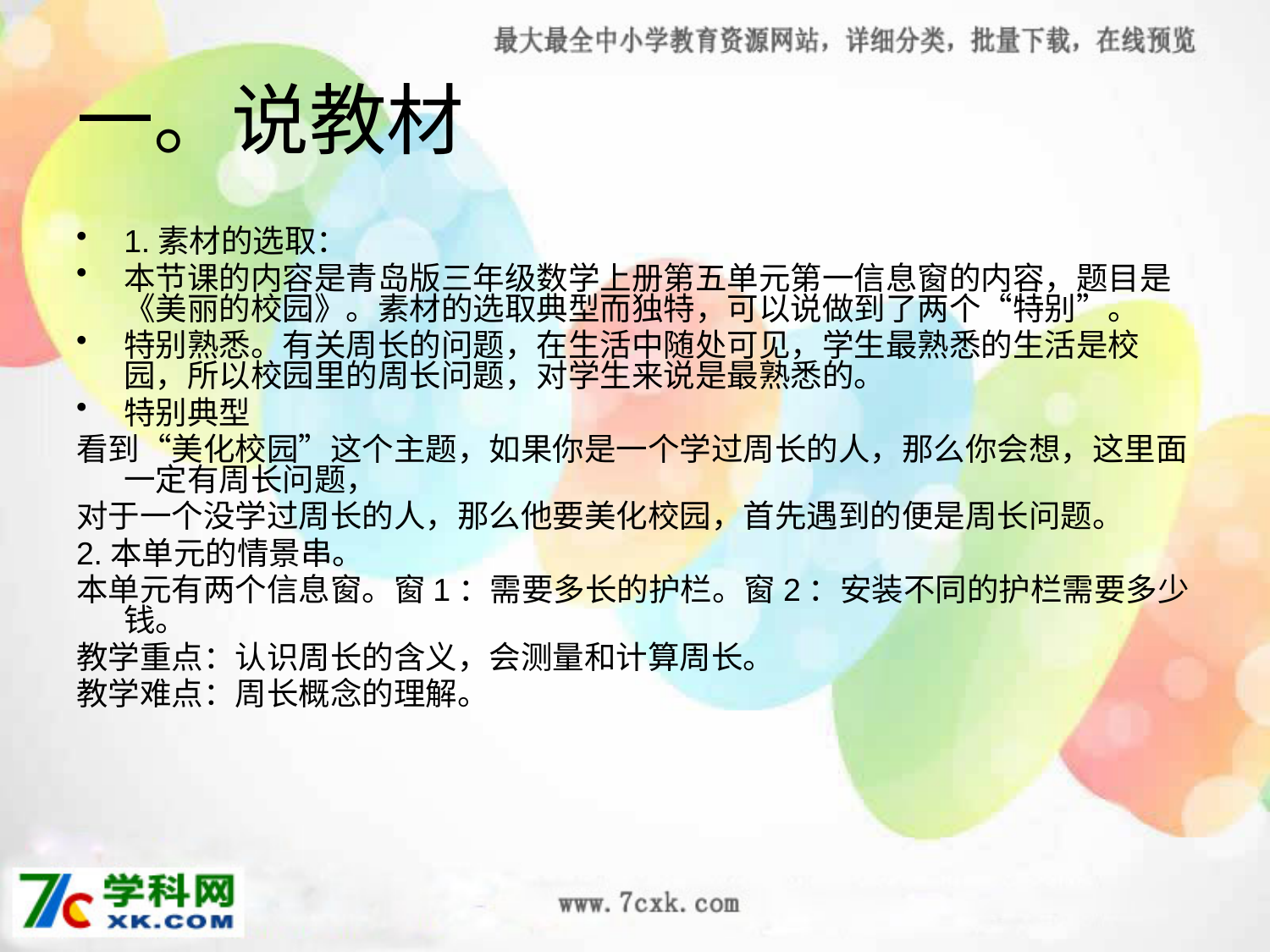

一。说教材
1.素材的选取：
本节课的内容是青岛版三年级数学上册第五单元第一信息窗的内容，题目是《美丽的校园》。素材的选取典型而独特，可以说做到了两个“特别”。
特别熟悉。有关周长的问题，在生活中随处可见，学生最熟悉的生活是校园，所以校园里的周长问题，对学生来说是最熟悉的。
特别典型
看到“美化校园”这个主题，如果你是一个学过周长的人，那么你会想，这里面一定有周长问题，
对于一个没学过周长的人，那么他要美化校园，首先遇到的便是周长问题。
2.本单元的情景串。
本单元有两个信息窗。窗1：需要多长的护栏。窗2：安装不同的护栏需要多少钱。
教学重点：认识周长的含义，会测量和计算周长。
教学难点：周长概念的理解。